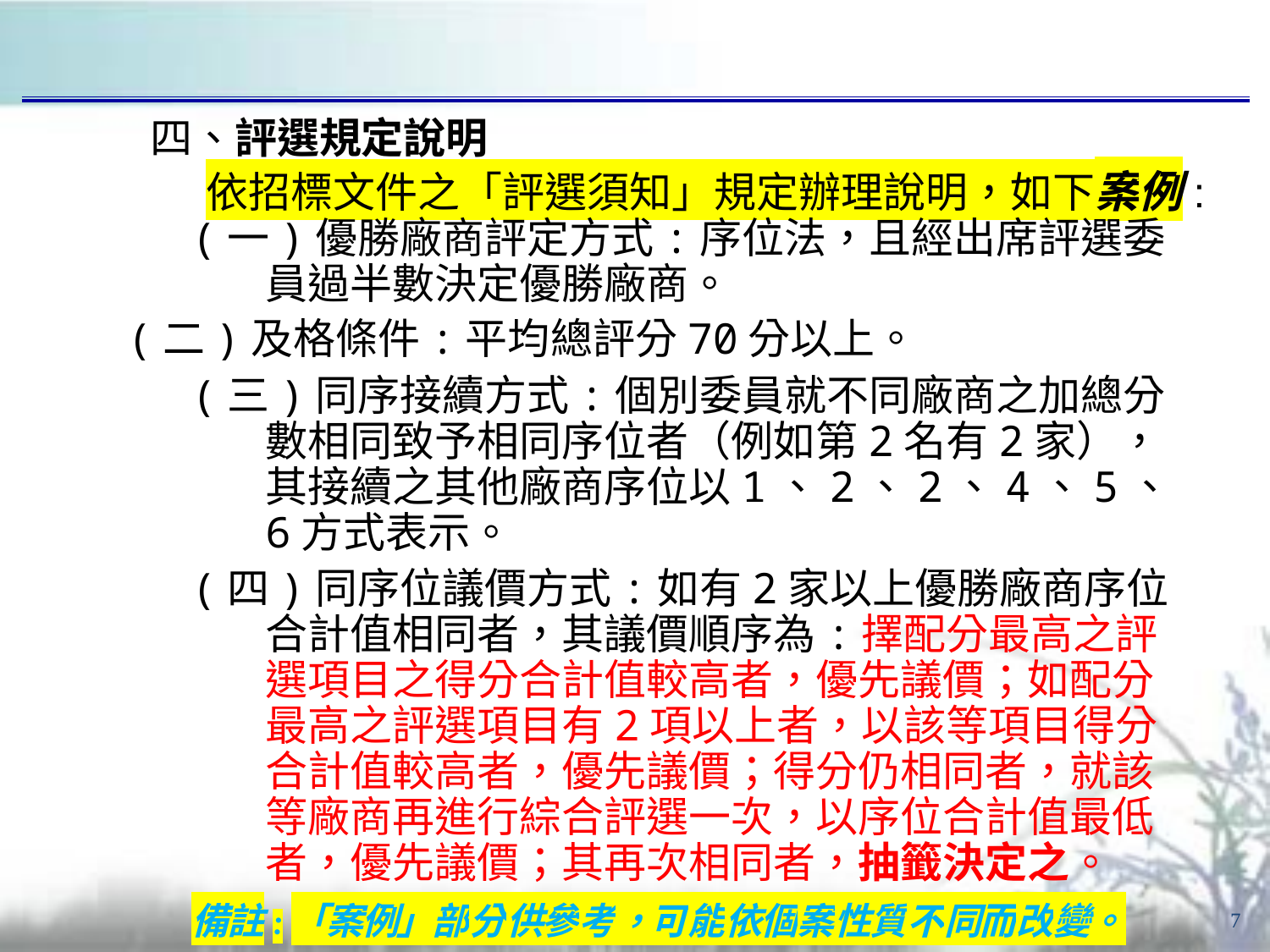

# 四、評選規定說明
依招標文件之「評選須知」規定辦理說明，如下案例:
(一)優勝廠商評定方式:序位法，且經出席評選委員過半數決定優勝廠商。
(二)及格條件:平均總評分70分以上。
(三)同序接續方式:個別委員就不同廠商之加總分數相同致予相同序位者（例如第2名有2家），其接續之其他廠商序位以1、2、2、4、5、6方式表示。
(四)同序位議價方式:如有2家以上優勝廠商序位合計值相同者，其議價順序為:擇配分最高之評選項目之得分合計值較高者，優先議價；如配分最高之評選項目有2項以上者，以該等項目得分合計值較高者，優先議價；得分仍相同者，就該等廠商再進行綜合評選一次，以序位合計值最低者，優先議價；其再次相同者，抽籤決定之。
備註:「案例」部分供參考，可能依個案性質不同而改變。

7